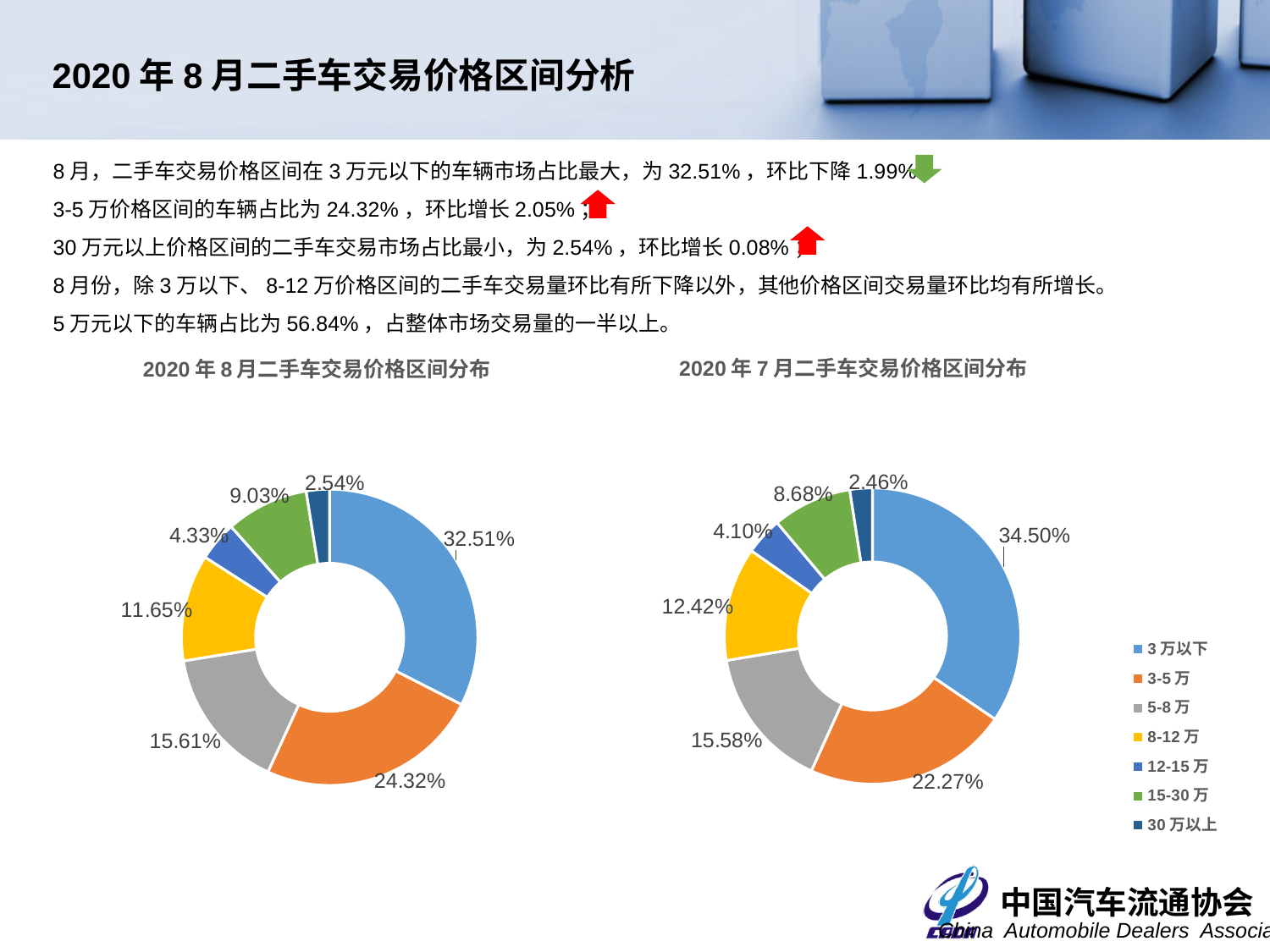

2020年8月二手车交易价格区间分析
8月，二手车交易价格区间在3万元以下的车辆市场占比最大，为32.51%，环比下降1.99%；
3-5万价格区间的车辆占比为24.32%，环比增长2.05%；
30万元以上价格区间的二手车交易市场占比最小，为2.54%，环比增长0.08%；
8月份，除3万以下、8-12万价格区间的二手车交易量环比有所下降以外，其他价格区间交易量环比均有所增长。
5万元以下的车辆占比为56.84%，占整体市场交易量的一半以上。

### Chart: 2020年7月二手车交易价格区间分布

| Category |  |
|---|---|
| 3万以下 | 0.34500971226994265 |
| 3-5万 | 0.222706572510703 |
| 5-8万 | 0.1557796126785726 |
| 8-12万 | 0.12417413222979426 |
| 12-15万 | 0.04097993230645298 |
| 15-30万 | 0.08677377232360374 |
| 30万以上 | 0.02457626568093082 |

### Chart: 2020年8月二手车交易价格区间分布

| Category |  |
|---|---|
| 3万以下 | 0.3251369498819078 |
| 3-5万 | 0.24322669997155894 |
| 5-8万 | 0.15609195118030395 |
| 8-12万 | 0.11653414781931272 |
| 12-15万 | 0.043310786580766425 |
| 15-30万 | 0.09028181379762332 |
| 30万以上 | 0.025417650768526878 |